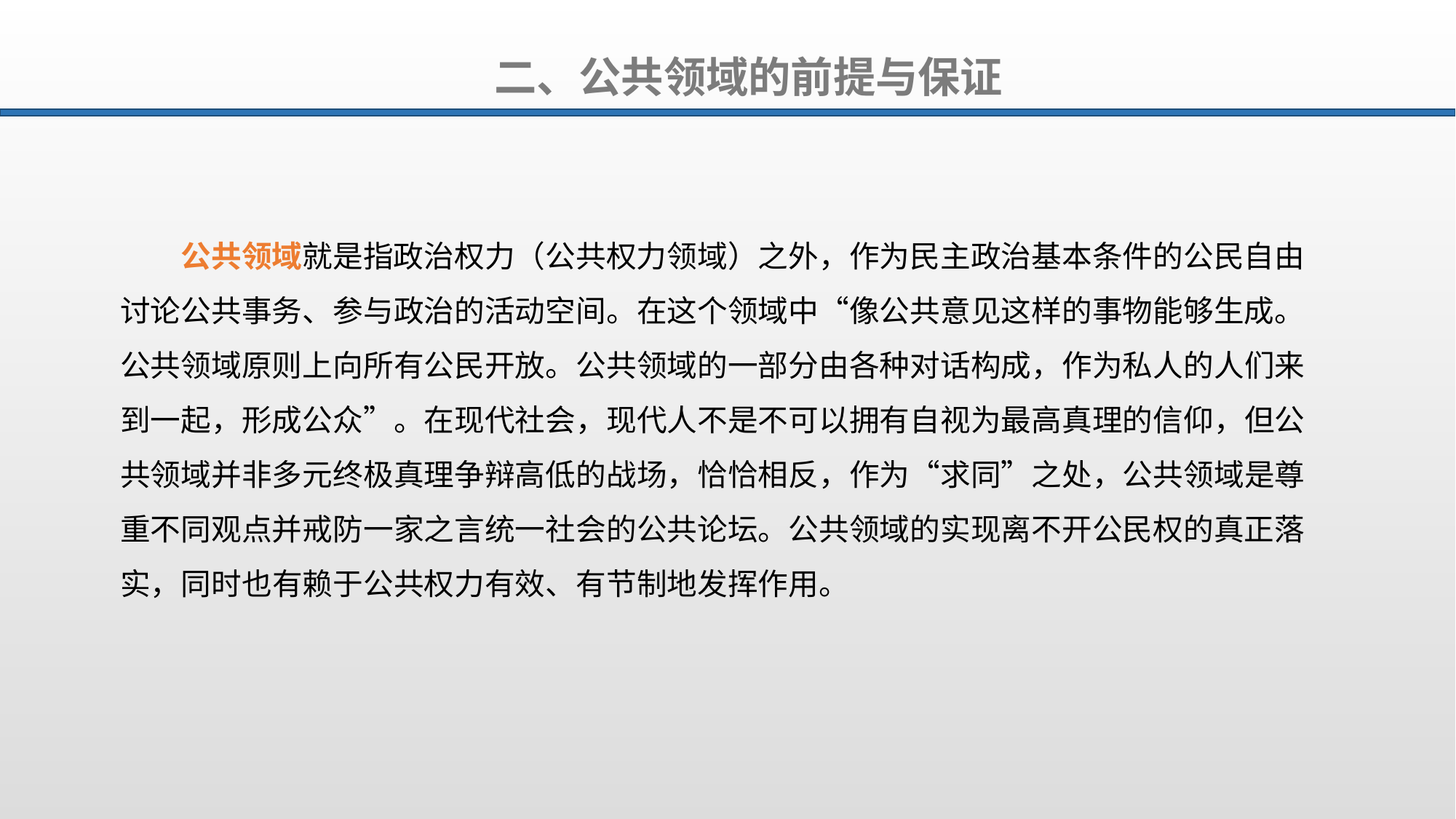

二、公共领域的前提与保证

公共领域就是指政治权力（公共权力领域）之外，作为民主政治基本条件的公民自由讨论公共事务、参与政治的活动空间。在这个领域中“像公共意见这样的事物能够生成。公共领域原则上向所有公民开放。公共领域的一部分由各种对话构成，作为私人的人们来到一起，形成公众”。在现代社会，现代人不是不可以拥有自视为最高真理的信仰，但公共领域并非多元终极真理争辩高低的战场，恰恰相反，作为“求同”之处，公共领域是尊重不同观点并戒防一家之言统一社会的公共论坛。公共领域的实现离不开公民权的真正落实，同时也有赖于公共权力有效、有节制地发挥作用。